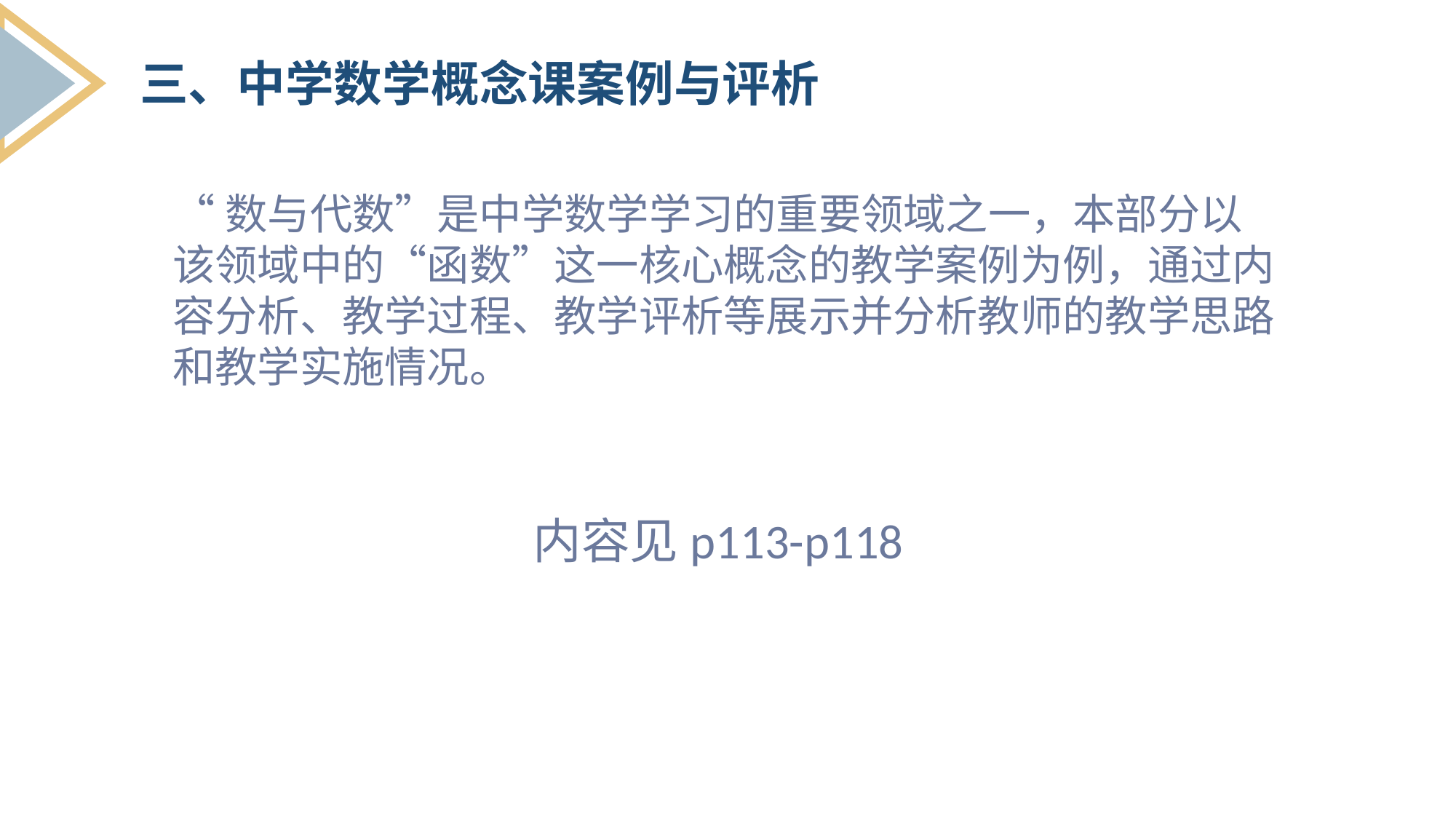

三、中学数学概念课案例与评析
“数与代数”是中学数学学习的重要领域之一，本部分以该领域中的“函数”这一核心概念的教学案例为例，通过内容分析、教学过程、教学评析等展示并分析教师的教学思路和教学实施情况。
内容见p113-p118